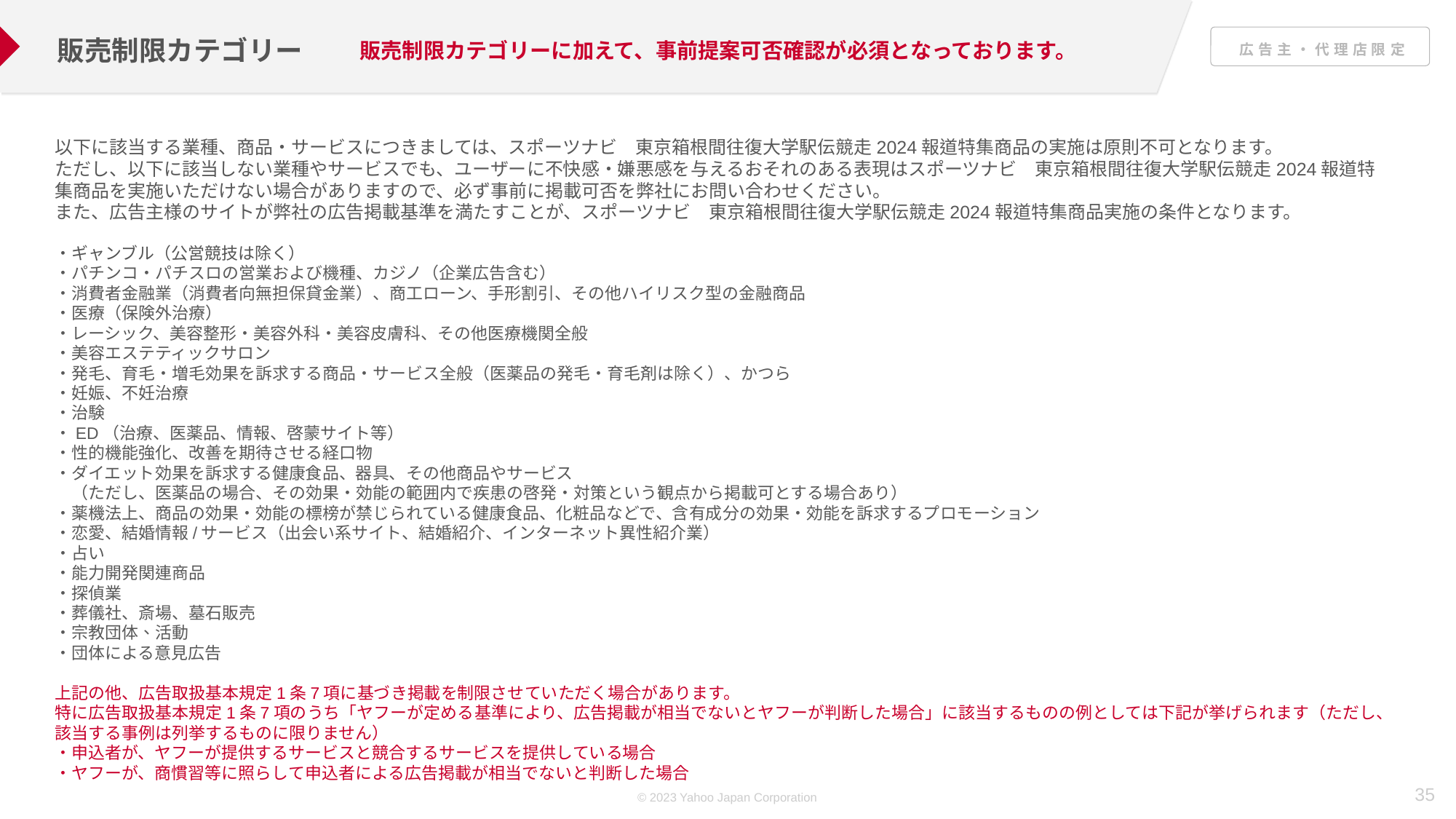

販売制限カテゴリー
販売制限カテゴリーに加えて、事前提案可否確認が必須となっております。
以下に該当する業種、商品・サービスにつきましては、スポーツナビ　東京箱根間往復大学駅伝競走2024報道特集商品の実施は原則不可となります。
ただし、以下に該当しない業種やサービスでも、ユーザーに不快感・嫌悪感を与えるおそれのある表現はスポーツナビ　東京箱根間往復大学駅伝競走2024報道特集商品を実施いただけない場合がありますので、必ず事前に掲載可否を弊社にお問い合わせください。
また、広告主様のサイトが弊社の広告掲載基準を満たすことが、スポーツナビ　東京箱根間往復大学駅伝競走2024報道特集商品実施の条件となります。

・ギャンブル（公営競技は除く）
・パチンコ・パチスロの営業および機種、カジノ（企業広告含む）
・消費者金融業（消費者向無担保貸金業）、商工ローン、手形割引、その他ハイリスク型の金融商品
・医療（保険外治療）
・レーシック、美容整形・美容外科・美容皮膚科、その他医療機関全般
・美容エステティックサロン
・発毛、育毛・増毛効果を訴求する商品・サービス全般（医薬品の発毛・育毛剤は除く）、かつら
・妊娠、不妊治療
・治験
・ED（治療、医薬品、情報、啓蒙サイト等）
・性的機能強化、改善を期待させる経口物
・ダイエット効果を訴求する健康食品、器具、その他商品やサービス
　（ただし、医薬品の場合、その効果・効能の範囲内で疾患の啓発・対策という観点から掲載可とする場合あり）
・薬機法上、商品の効果・効能の標榜が禁じられている健康食品、化粧品などで、含有成分の効果・効能を訴求するプロモーション
・恋愛、結婚情報/サービス（出会い系サイト、結婚紹介、インターネット異性紹介業）
・占い
・能力開発関連商品
・探偵業
・葬儀社、斎場、墓石販売
・宗教団体、活動
・団体による意見広告

上記の他、広告取扱基本規定1条7項に基づき掲載を制限させていただく場合があります。
特に広告取扱基本規定1条7項のうち「ヤフーが定める基準により、広告掲載が相当でないとヤフーが判断した場合」に該当するものの例としては下記が挙げられます（ただし、該当する事例は列挙するものに限りません）
・申込者が、ヤフーが提供するサービスと競合するサービスを提供している場合
・ヤフーが、商慣習等に照らして申込者による広告掲載が相当でないと判断した場合